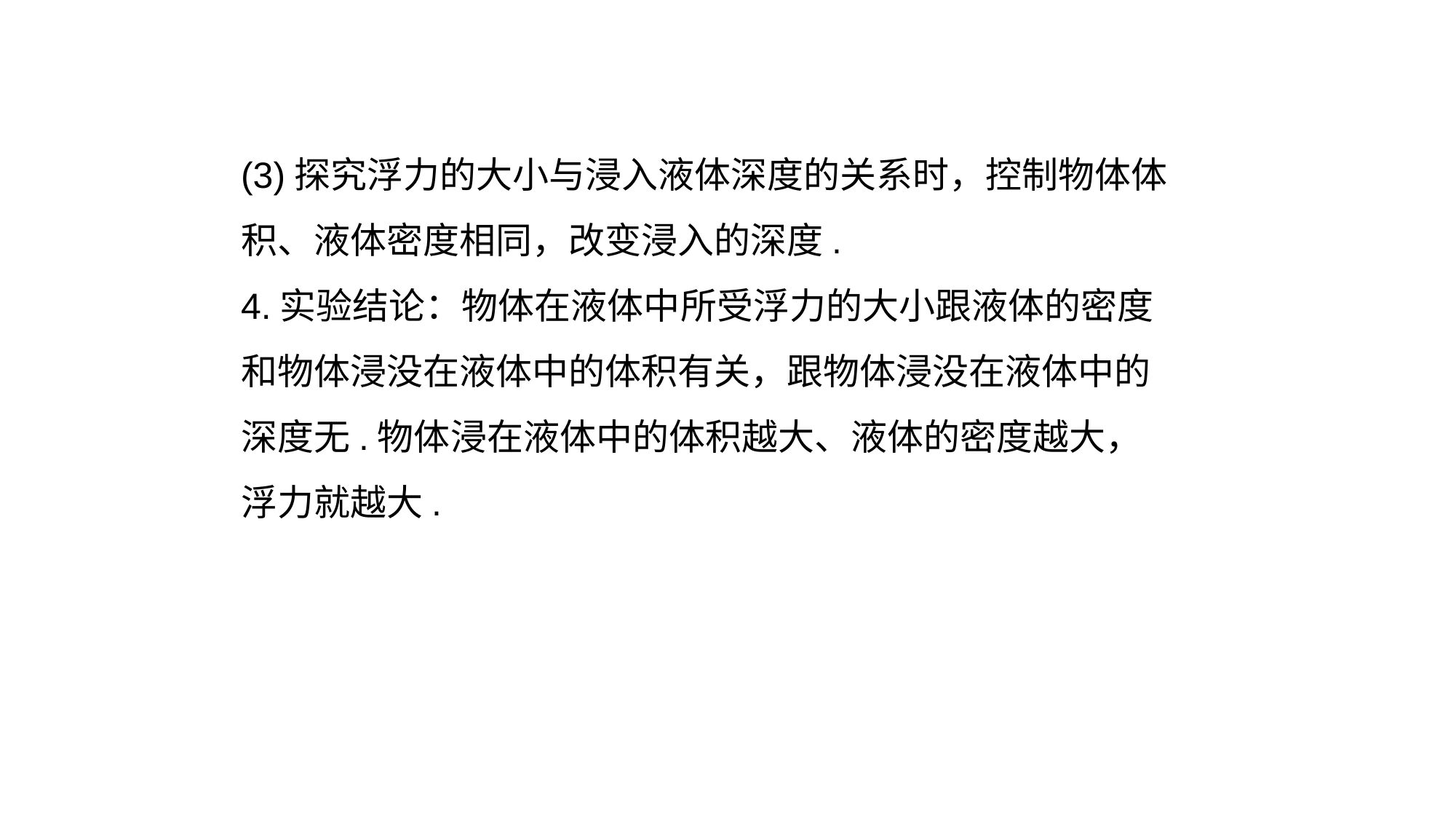

(3)探究浮力的大小与浸入液体深度的关系时，控制物体体积、液体密度相同，改变浸入的深度.
4.实验结论：物体在液体中所受浮力的大小跟液体的密度和物体浸没在液体中的体积有关，跟物体浸没在液体中的深度无.物体浸在液体中的体积越大、液体的密度越大，浮力就越大.